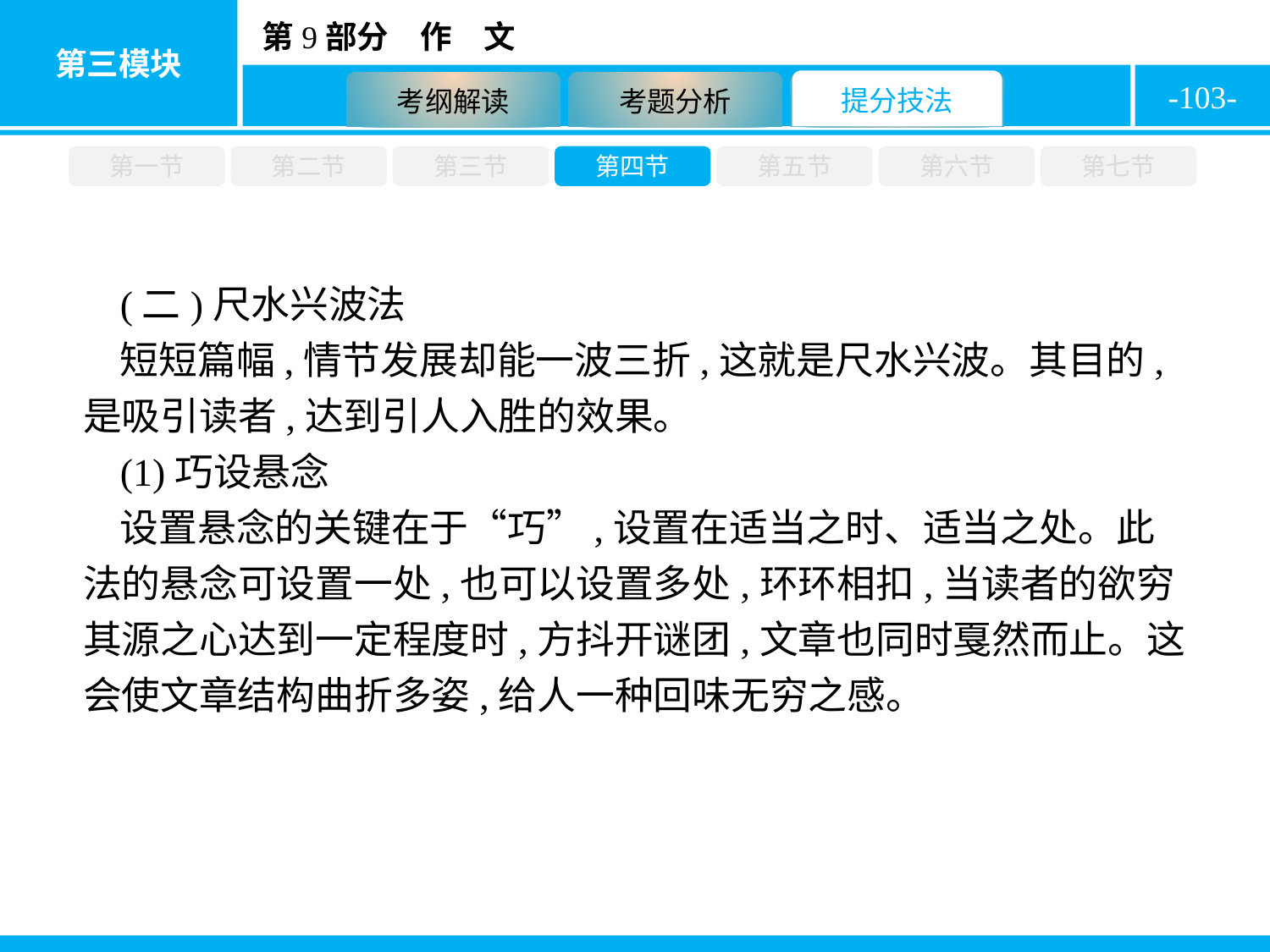

-103-
第一节
第二节
第三节
第四节
第五节
第六节
第七节
(二)尺水兴波法
短短篇幅,情节发展却能一波三折,这就是尺水兴波。其目的,是吸引读者,达到引人入胜的效果。
(1)巧设悬念
设置悬念的关键在于“巧”,设置在适当之时、适当之处。此法的悬念可设置一处,也可以设置多处,环环相扣,当读者的欲穷其源之心达到一定程度时,方抖开谜团,文章也同时戛然而止。这会使文章结构曲折多姿,给人一种回味无穷之感。